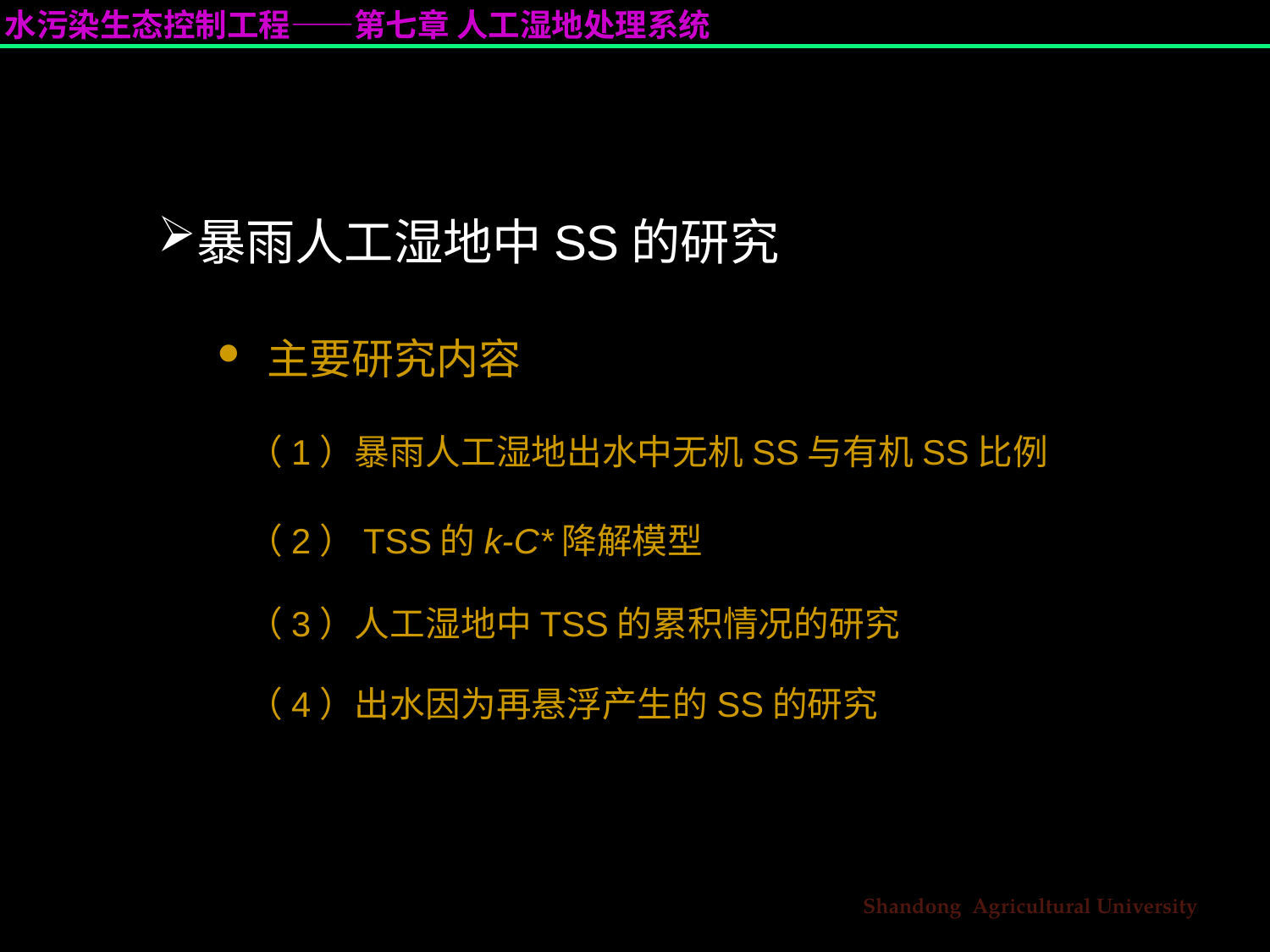

暴雨人工湿地中SS的研究
 主要研究内容
（1）暴雨人工湿地出水中无机SS与有机SS比例
（2）TSS的k-C*降解模型
（3）人工湿地中TSS的累积情况的研究
（4）出水因为再悬浮产生的SS的研究